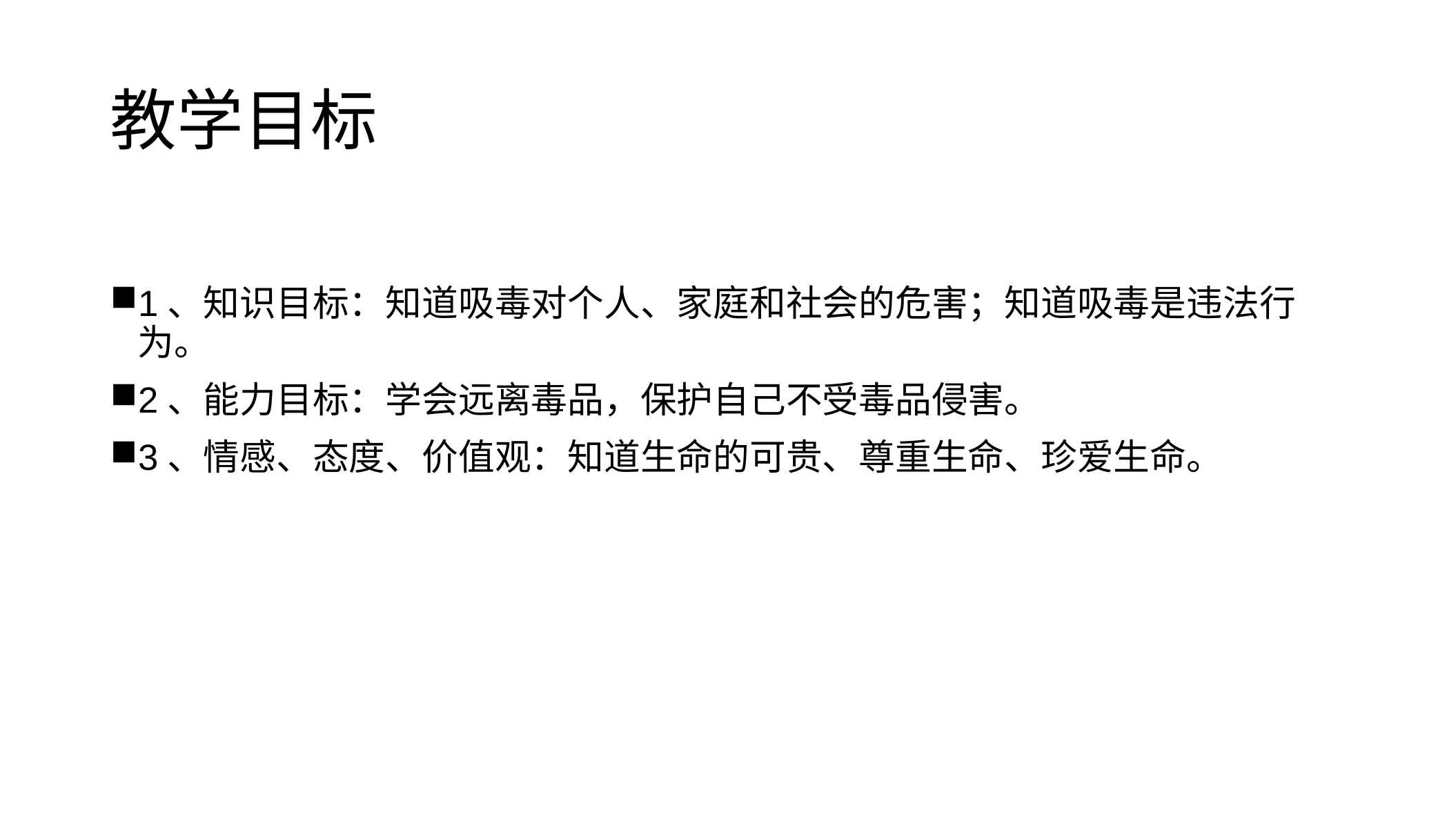

# 教学目标

1、知识目标：知道吸毒对个人、家庭和社会的危害；知道吸毒是违法行为。
2、能力目标：学会远离毒品，保护自己不受毒品侵害。
3、情感、态度、价值观：知道生命的可贵、尊重生命、珍爱生命。